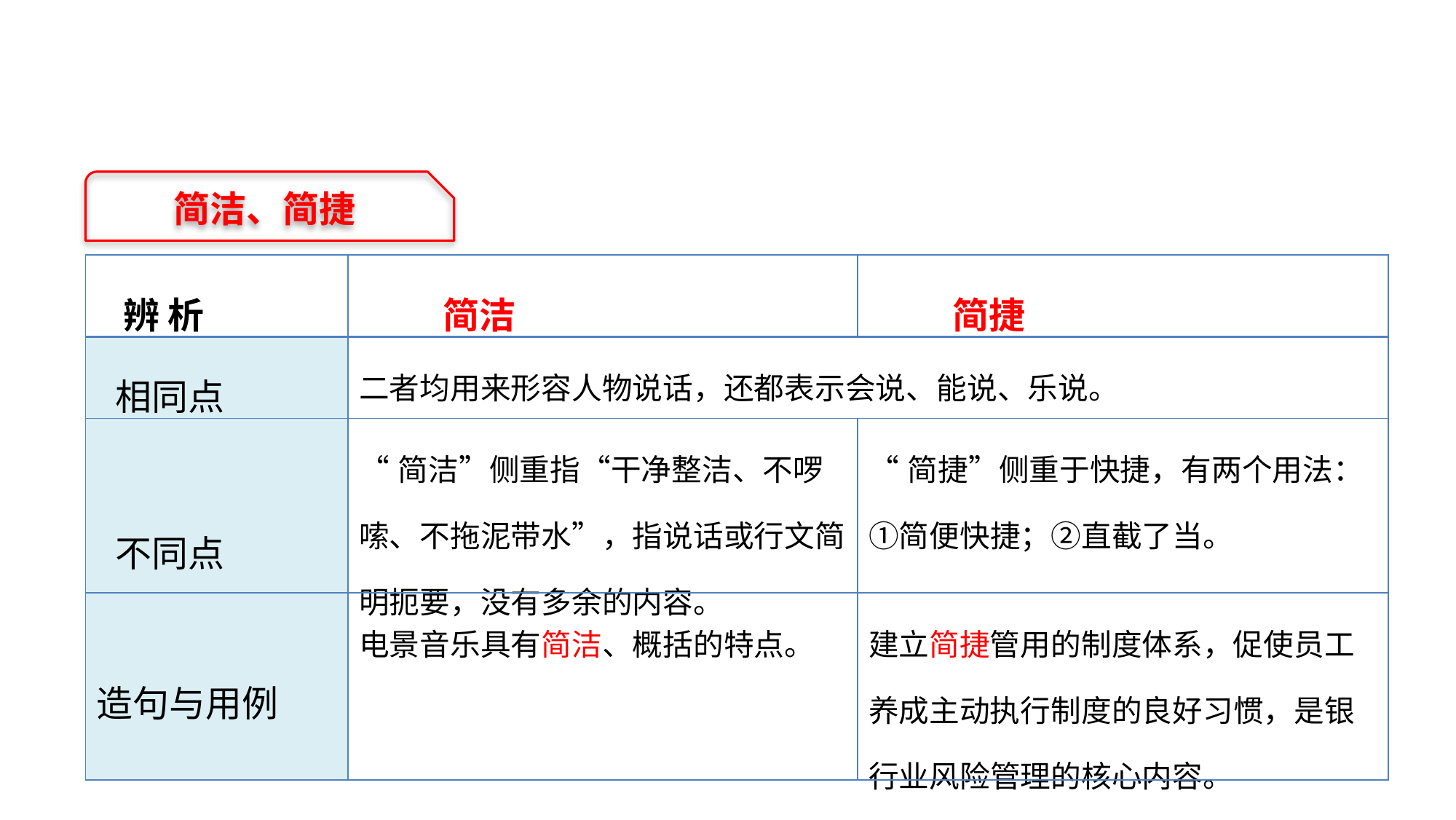

自我研习
简洁、简捷
| 辨 析 | 简洁 | 简捷 |
| --- | --- | --- |
| 相同点 | 二者均用来形容人物说话，还都表示会说、能说、乐说。 |  |
| 不同点 | “简洁”侧重指“干净整洁、不啰嗦、不拖泥带水”，指说话或行文简明扼要，没有多余的内容。 | “简捷”侧重于快捷，有两个用法：①简便快捷；②直截了当。 |
| 造句与用例 | 电景音乐具有简洁、概括的特点。 | 建立简捷管用的制度体系，促使员工养成主动执行制度的良好习惯，是银行业风险管理的核心内容。 |